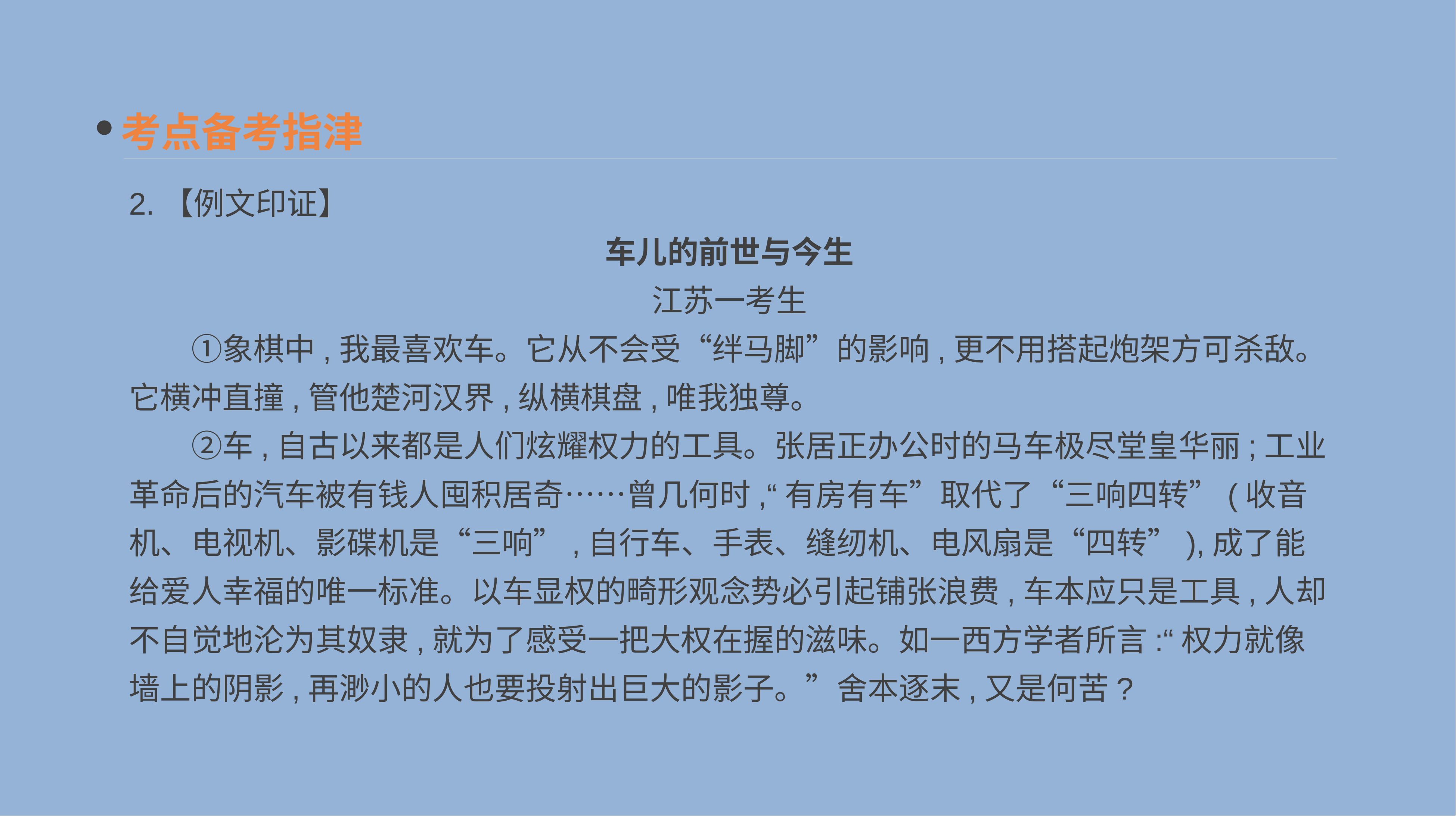

考点备考指津

2.【例文印证】
车儿的前世与今生
江苏一考生
　　①象棋中,我最喜欢车。它从不会受“绊马脚”的影响,更不用搭起炮架方可杀敌。它横冲直撞,管他楚河汉界,纵横棋盘,唯我独尊。
　　②车,自古以来都是人们炫耀权力的工具。张居正办公时的马车极尽堂皇华丽;工业革命后的汽车被有钱人囤积居奇……曾几何时,“有房有车”取代了“三响四转”(收音机、电视机、影碟机是“三响”,自行车、手表、缝纫机、电风扇是“四转”),成了能给爱人幸福的唯一标准。以车显权的畸形观念势必引起铺张浪费,车本应只是工具,人却不自觉地沦为其奴隶,就为了感受一把大权在握的滋味。如一西方学者所言:“权力就像墙上的阴影,再渺小的人也要投射出巨大的影子。”舍本逐末,又是何苦?